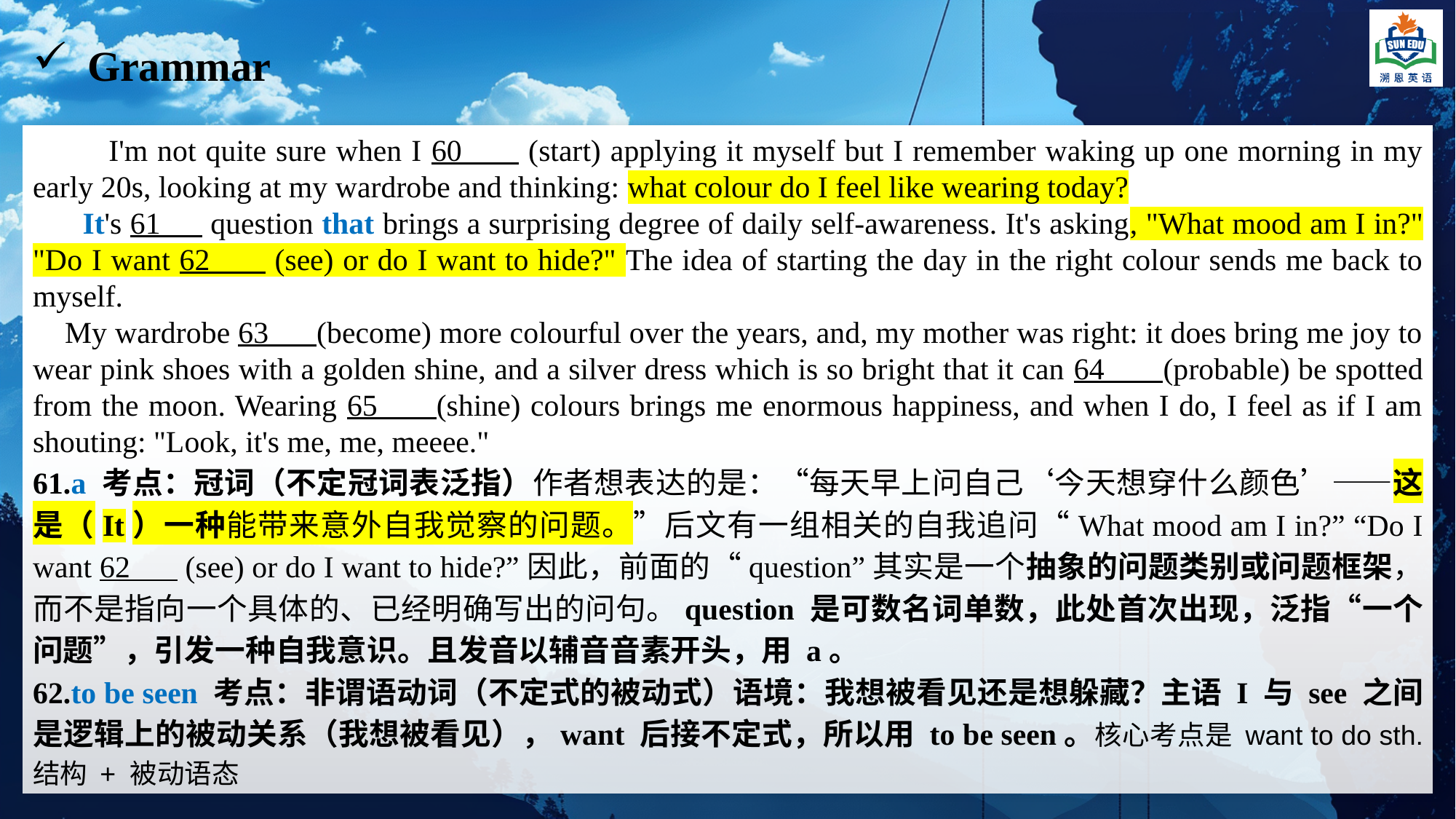

Grammar
        I'm not quite sure when I 60       (start) applying it myself but I remember waking up one morning in my early 20s, looking at my wardrobe and thinking: what colour do I feel like wearing today?
      It's 61      question that brings a surprising degree of daily self-awareness. It's asking, "What mood am I in?" "Do I want 62       (see) or do I want to hide?" The idea of starting the day in the right colour sends me back to myself.
    My wardrobe 63      (become) more colourful over the years, and, my mother was right: it does bring me joy to wear pink shoes with a golden shine, and a silver dress which is so bright that it can 64       (probable) be spotted from the moon. Wearing 65      (shine) colours brings me enormous happiness, and when I do, I feel as if I am shouting: "Look, it's me, me, meeee."
61.a 考点：冠词（不定冠词表泛指）作者想表达的是：“每天早上问自己‘今天想穿什么颜色’——这是（It）一种能带来意外自我觉察的问题。”后文有一组相关的自我追问“What mood am I in?” “Do I want 62       (see) or do I want to hide?”因此，前面的“question”其实是一个抽象的问题类别或问题框架，而不是指向一个具体的、已经明确写出的问句。question 是可数名词单数，此处首次出现，泛指“一个问题”，引发一种自我意识。且发音以辅音音素开头，用 a。
62.to be seen 考点：非谓语动词（不定式的被动式）语境：我想被看见还是想躲藏？主语 I 与 see 之间是逻辑上的被动关系（我想被看见），want 后接不定式，所以用 to be seen。核心考点是 want to do sth. 结构 + 被动语态